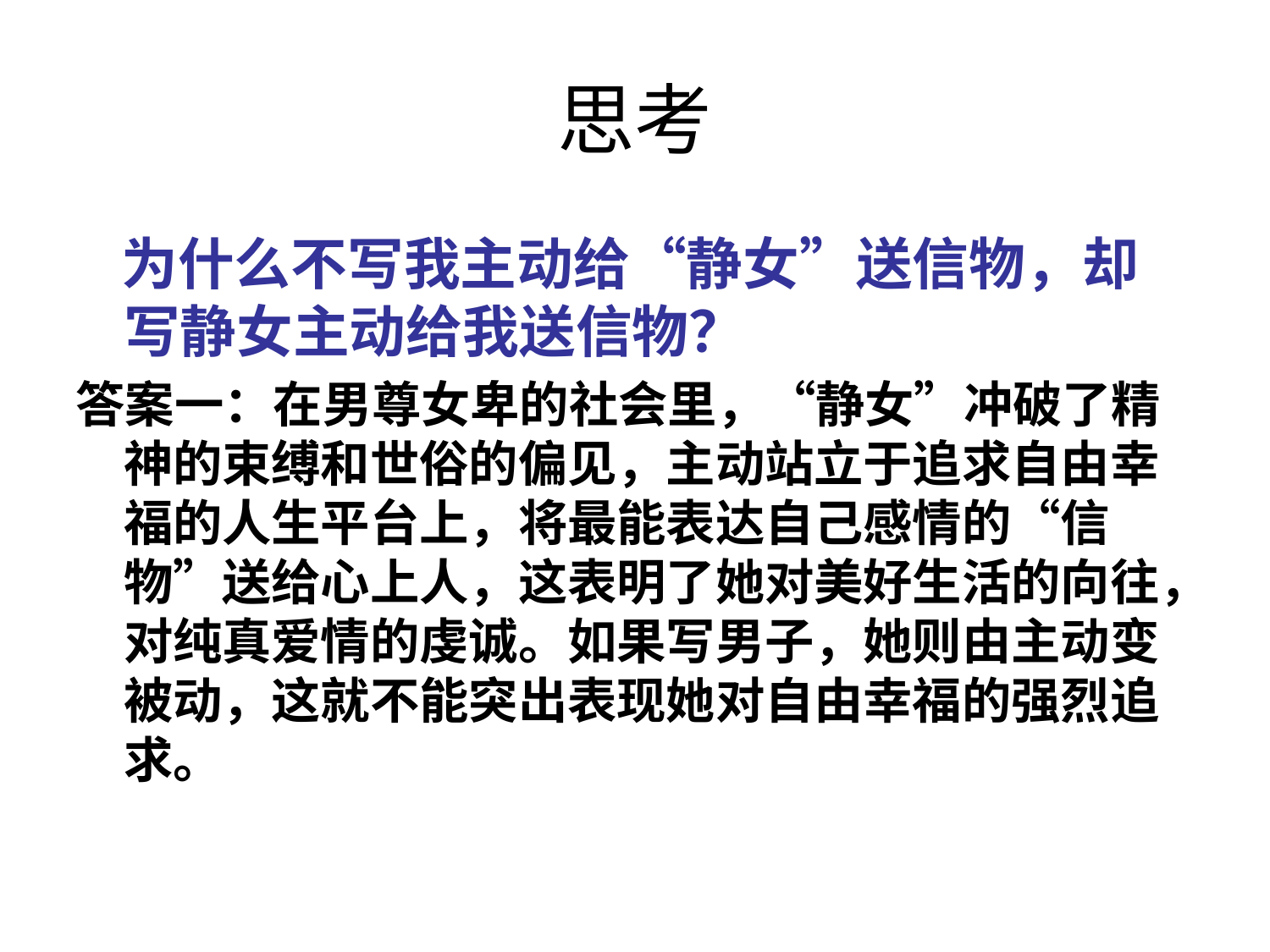

# 思考
   为什么不写我主动给“静女”送信物，却写静女主动给我送信物？
答案一：在男尊女卑的社会里，“静女”冲破了精神的束缚和世俗的偏见，主动站立于追求自由幸福的人生平台上，将最能表达自己感情的“信物”送给心上人，这表明了她对美好生活的向往，对纯真爱情的虔诚。如果写男子，她则由主动变被动，这就不能突出表现她对自由幸福的强烈追求。